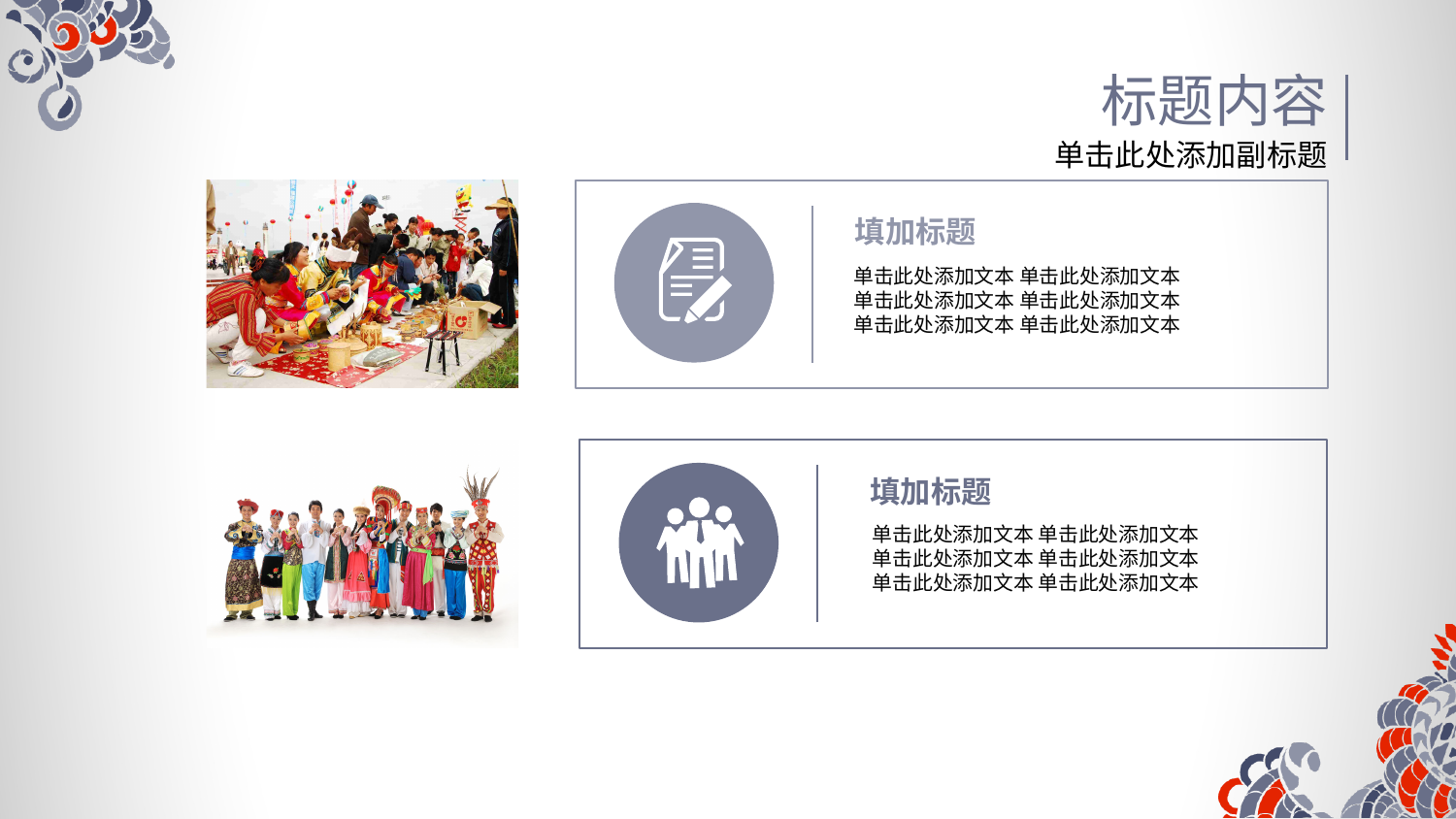

标题内容
单击此处添加副标题

填加标题
单击此处添加文本 单击此处添加文本
单击此处添加文本 单击此处添加文本
单击此处添加文本 单击此处添加文本

填加标题
单击此处添加文本 单击此处添加文本
单击此处添加文本 单击此处添加文本
单击此处添加文本 单击此处添加文本